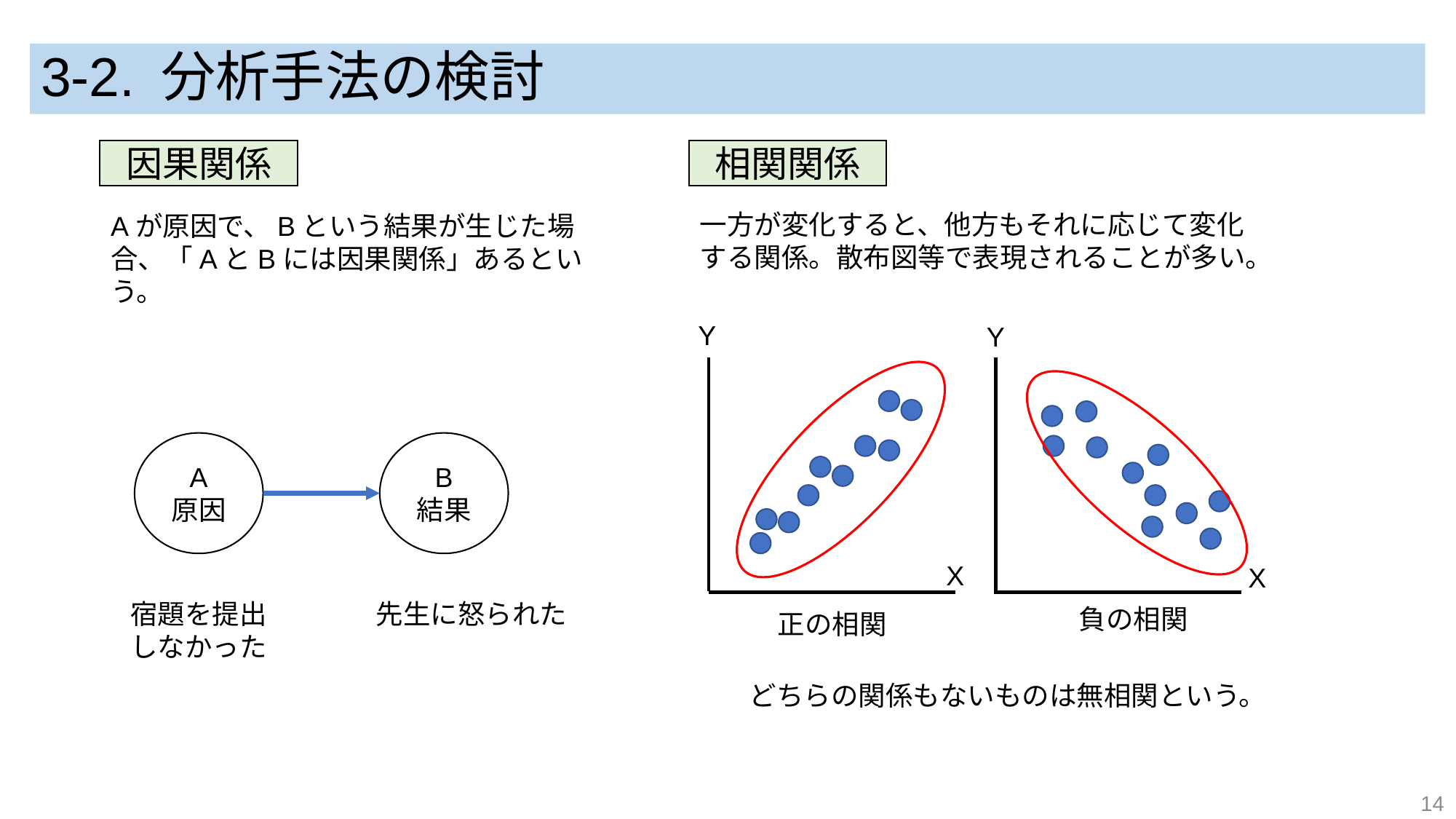

# 3-2. 分析手法の検討
因果関係
相関関係
一方が変化すると、他方もそれに応じて変化する関係。散布図等で表現されることが多い。
Aが原因で、Bという結果が生じた場合、「AとBには因果関係」あるという。
Y
Y

A
原因
B
結果

X
X
先生に怒られた
宿題を提出
しなかった
負の相関
正の相関
どちらの関係もないものは無相関という。
14